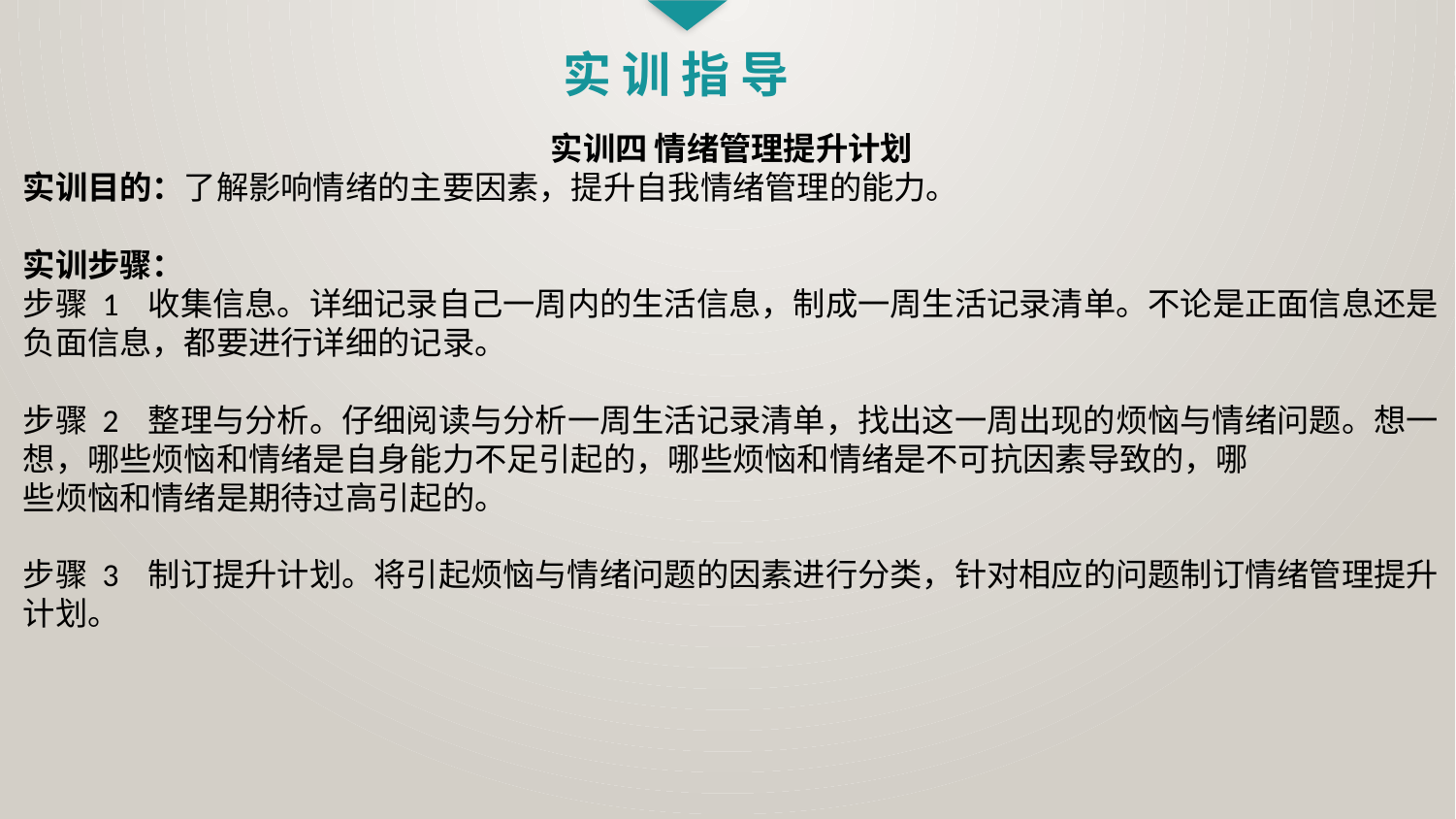

实 训 指 导
实训四 情绪管理提升计划
实训目的：了解影响情绪的主要因素，提升自我情绪管理的能力。

实训步骤：
步骤 1   收集信息。详细记录自己一周内的生活信息，制成一周生活记录清单。不论是正面信息还是负面信息，都要进行详细的记录。

步骤 2   整理与分析。仔细阅读与分析一周生活记录清单，找出这一周出现的烦恼与情绪问题。想一想，哪些烦恼和情绪是自身能力不足引起的，哪些烦恼和情绪是不可抗因素导致的，哪
些烦恼和情绪是期待过高引起的。

步骤 3   制订提升计划。将引起烦恼与情绪问题的因素进行分类，针对相应的问题制订情绪管理提升计划。
85